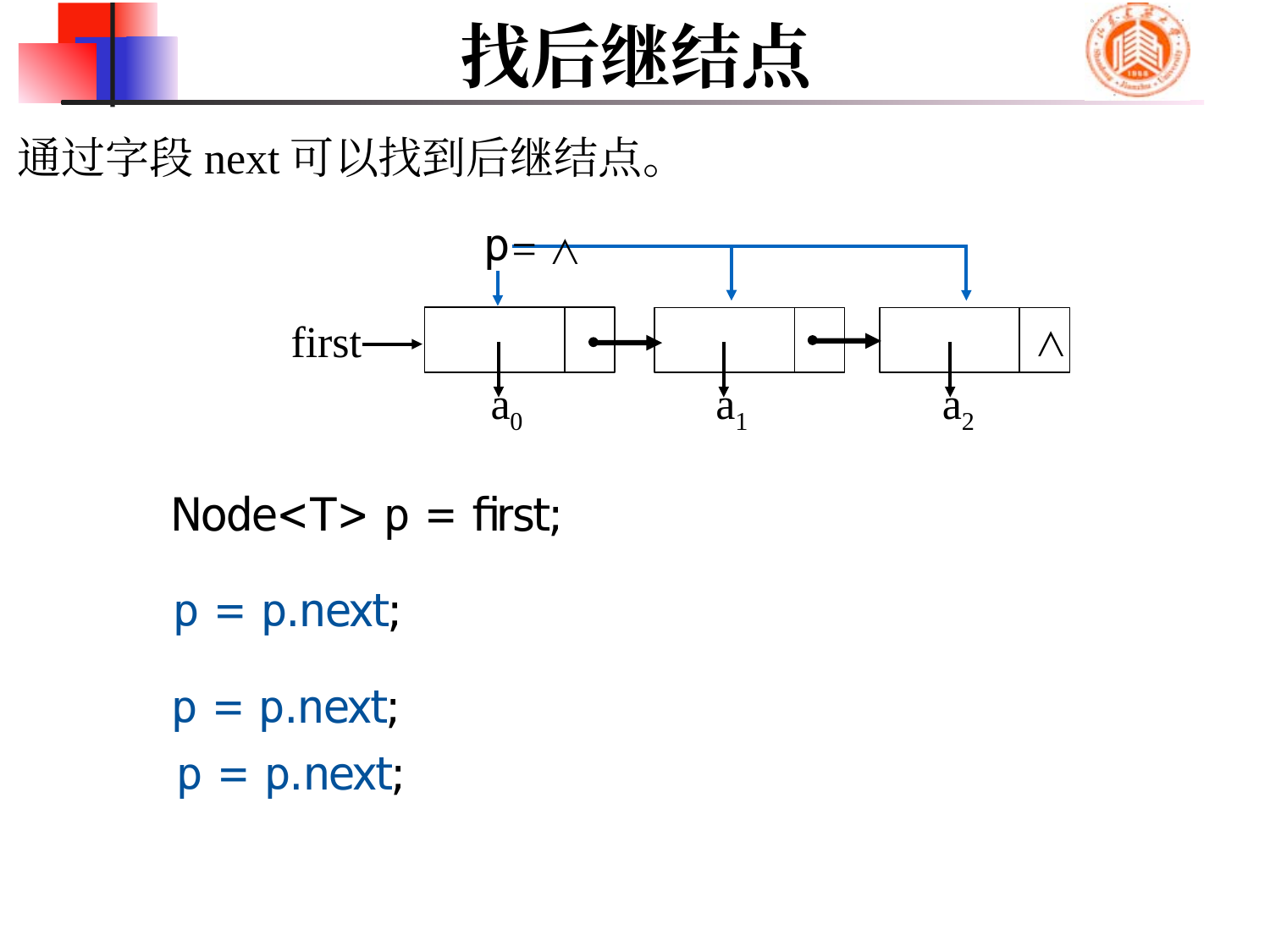

# 找后继结点
通过字段next可以找到后继结点。
p
 = ∧

first
∧

a0

a1

a2
Node<T> p = first;
p = p.next;
p = p.next;
p = p.next;